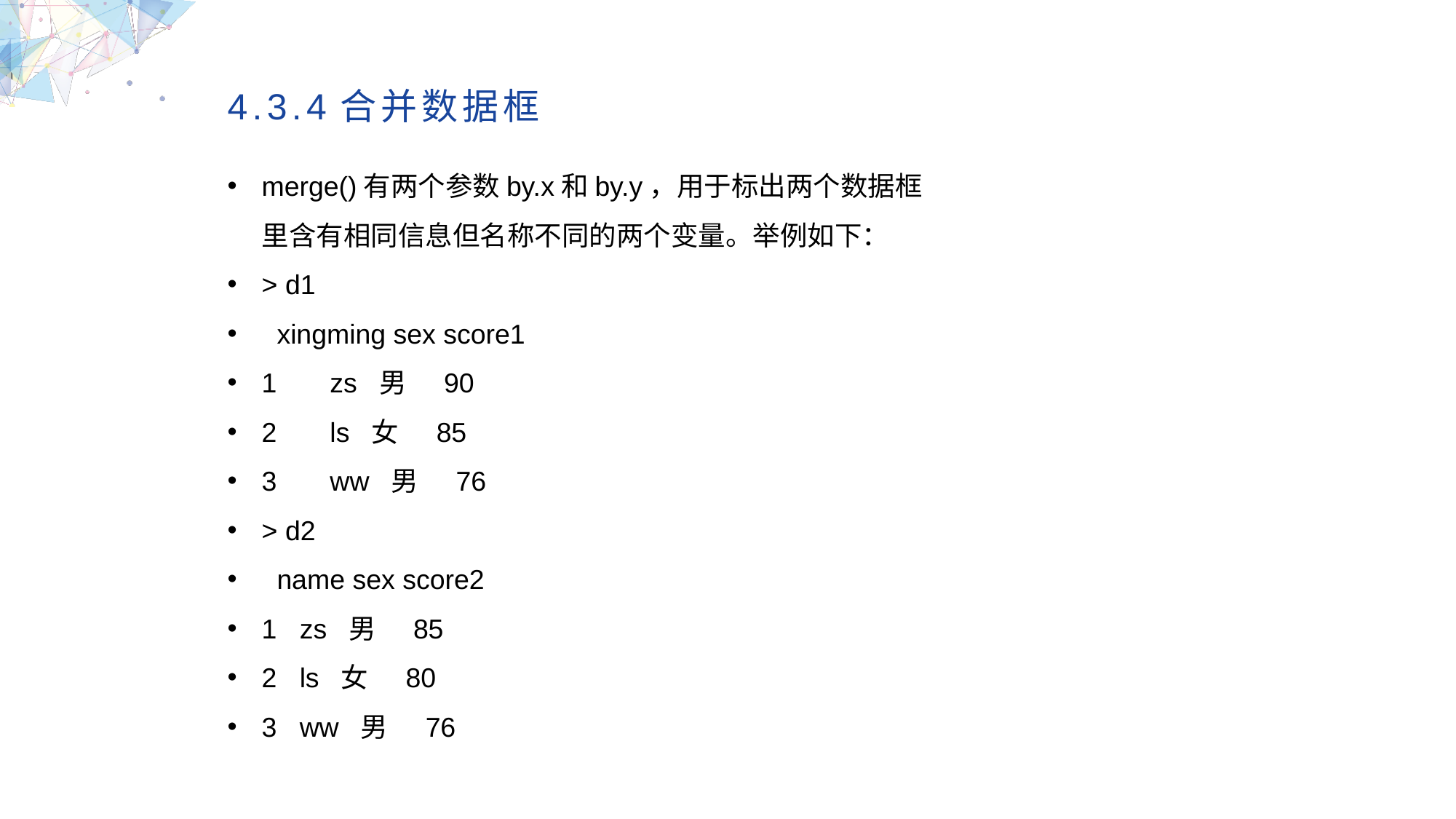

4.3.4合并数据框
merge()有两个参数by.x和by.y，用于标出两个数据框里含有相同信息但名称不同的两个变量。举例如下：
> d1
  xingming sex score1
1       zs  男     90
2       ls  女     85
3       ww  男     76
> d2
  name sex score2
1   zs  男     85
2   ls  女     80
3   ww  男     76